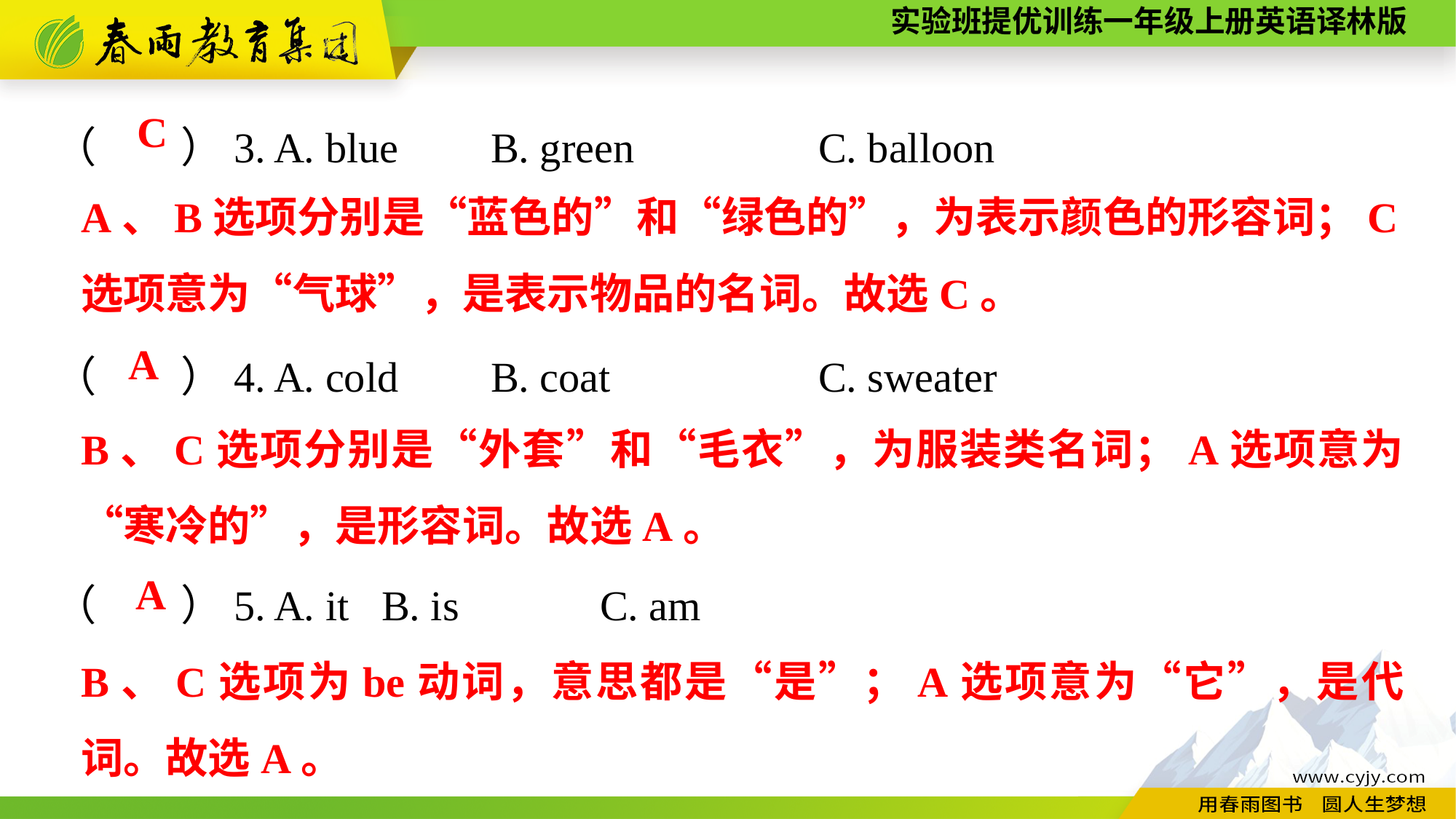

（　　）3. A. blue	B. green		C. balloon

（　　）4. A. cold	B. coat		C. sweater

（　　）5. A. it	B. is		C. am
C
A、B选项分别是“蓝色的”和“绿色的”，为表示颜色的形容词；C选项意为“气球”，是表示物品的名词。故选C。
A
B、C选项分别是“外套”和“毛衣”，为服装类名词；A选项意为“寒冷的”，是形容词。故选A。
A
B、C选项为be动词，意思都是“是”；A选项意为“它”，是代词。故选A。